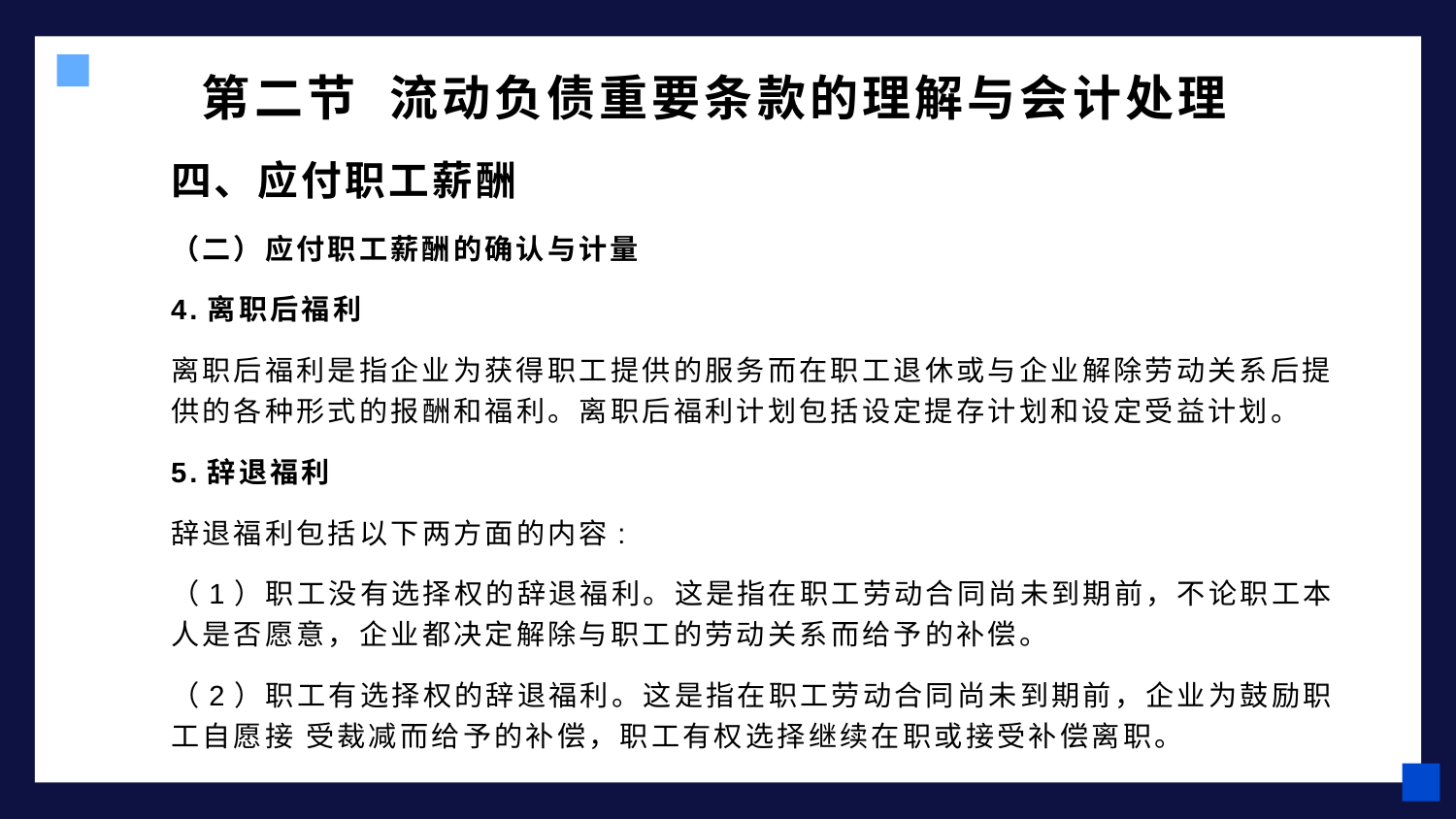

# 第二节  流动负债重要条款的理解与会计处理
四、应付职工薪酬
（二）应付职工薪酬的确认与计量
4.离职后福利
离职后福利是指企业为获得职工提供的服务而在职工退休或与企业解除劳动关系后提 供的各种形式的报酬和福利。离职后福利计划包括设定提存计划和设定受益计划。
5.辞退福利
辞退福利包括以下两方面的内容:
（1）职工没有选择权的辞退福利。这是指在职工劳动合同尚未到期前，不论职工本人是否愿意，企业都决定解除与职工的劳动关系而给予的补偿。
（2）职工有选择权的辞退福利。这是指在职工劳动合同尚未到期前，企业为鼓励职工自愿接 受裁减而给予的补偿，职工有权选择继续在职或接受补偿离职。